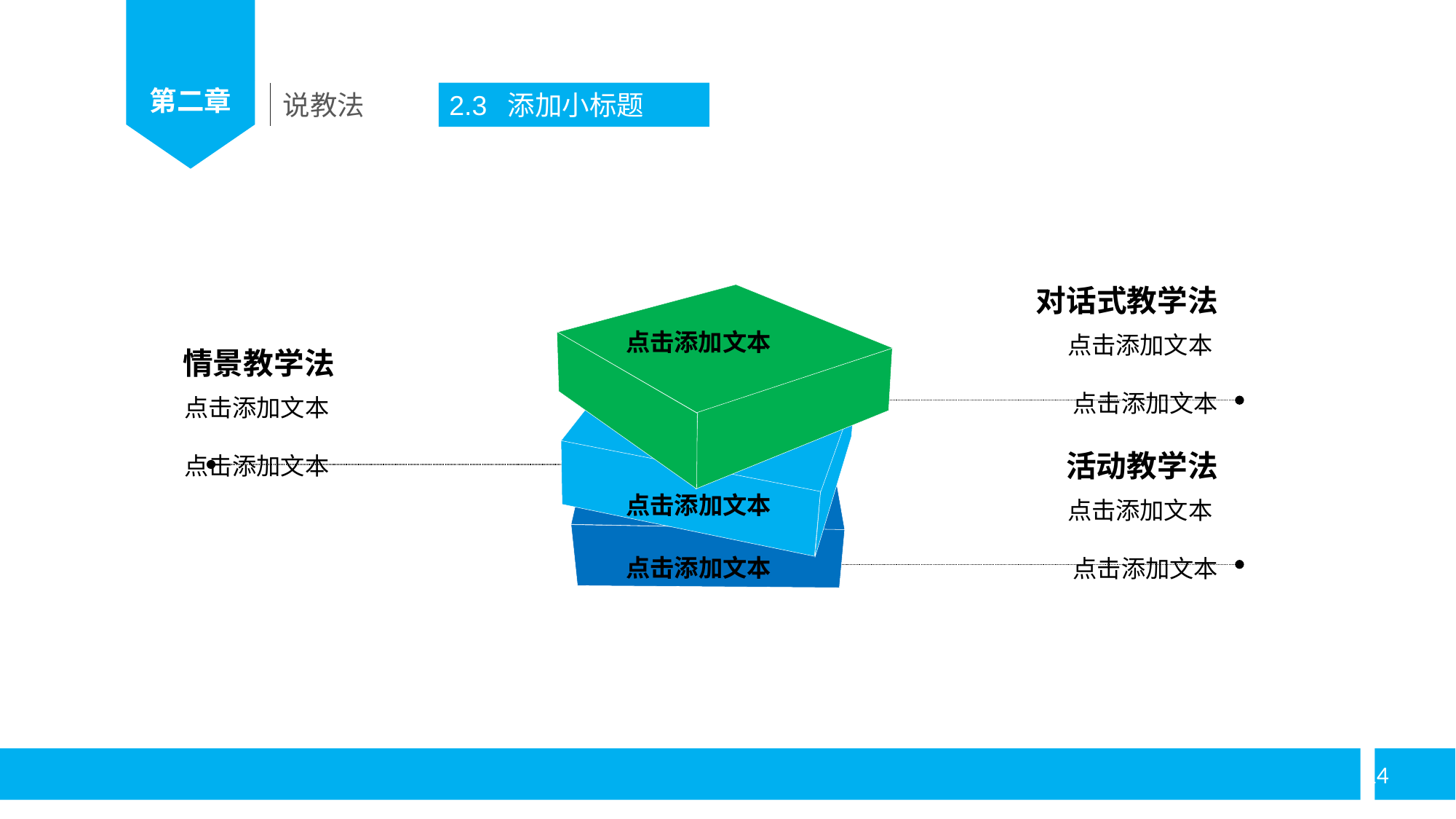

说教法
2.3  添加小标题
对话式教学法

点击添加文本
点击添加文本
点击添加文本
情景教学法

点击添加文本
点击添加文本

活动教学法
点击添加文本
点击添加文本
点击添加文本
点击添加文本